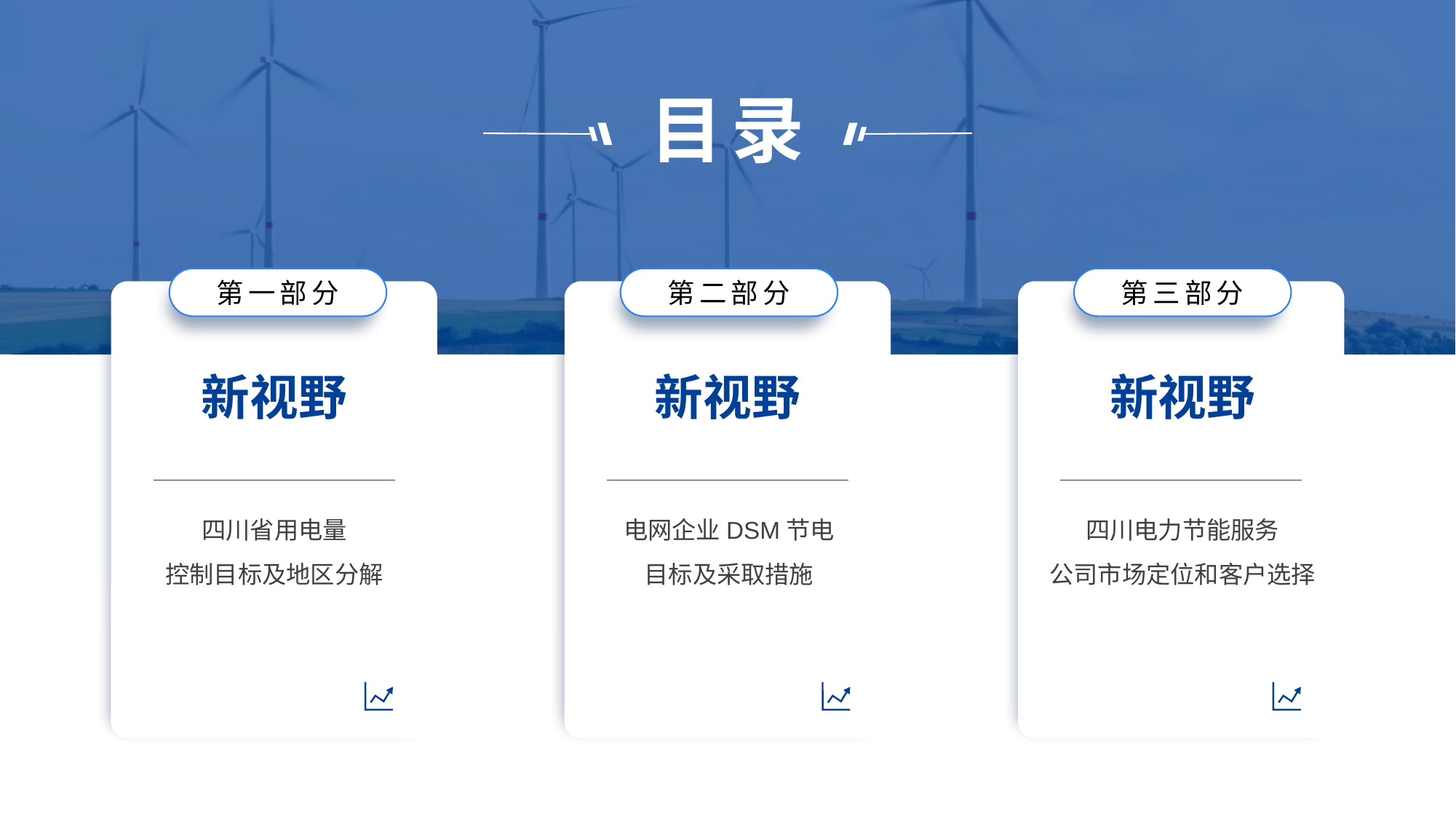

新视野
新视野
新视野
四川省用电量
控制目标及地区分解

电网企业DSM节电
目标及采取措施

四川电力节能服务
公司市场定位和客户选择